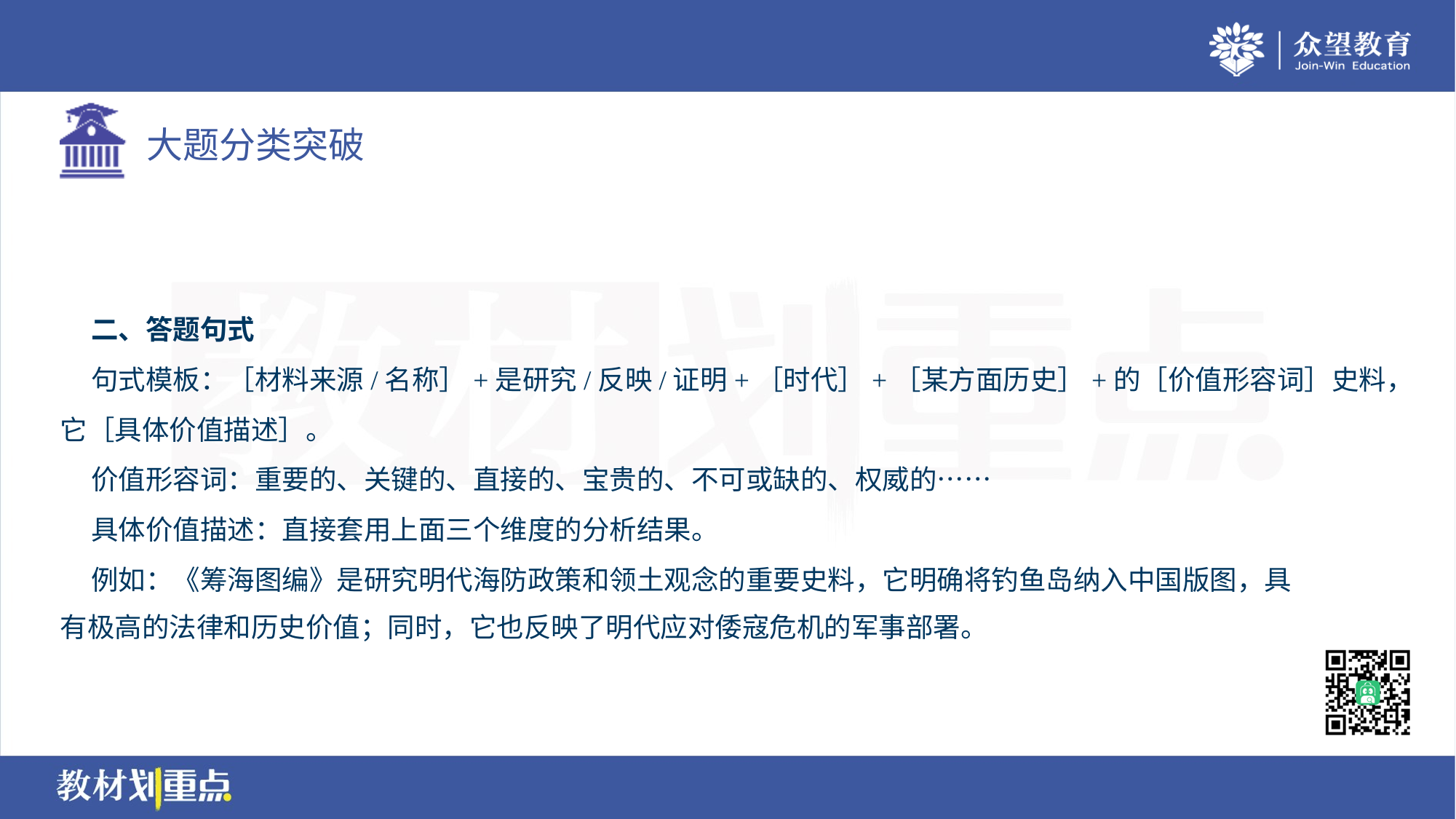

二、答题句式
    句式模板：［材料来源/名称］+是研究/反映/证明+［时代］+［某方面历史］+的［价值形容词］史料，
它［具体价值描述］。
    价值形容词：重要的、关键的、直接的、宝贵的、不可或缺的、权威的……
    具体价值描述：直接套用上面三个维度的分析结果。
    例如：《筹海图编》是研究明代海防政策和领土观念的重要史料，它明确将钓鱼岛纳入中国版图，具
有极高的法律和历史价值；同时，它也反映了明代应对倭寇危机的军事部署。